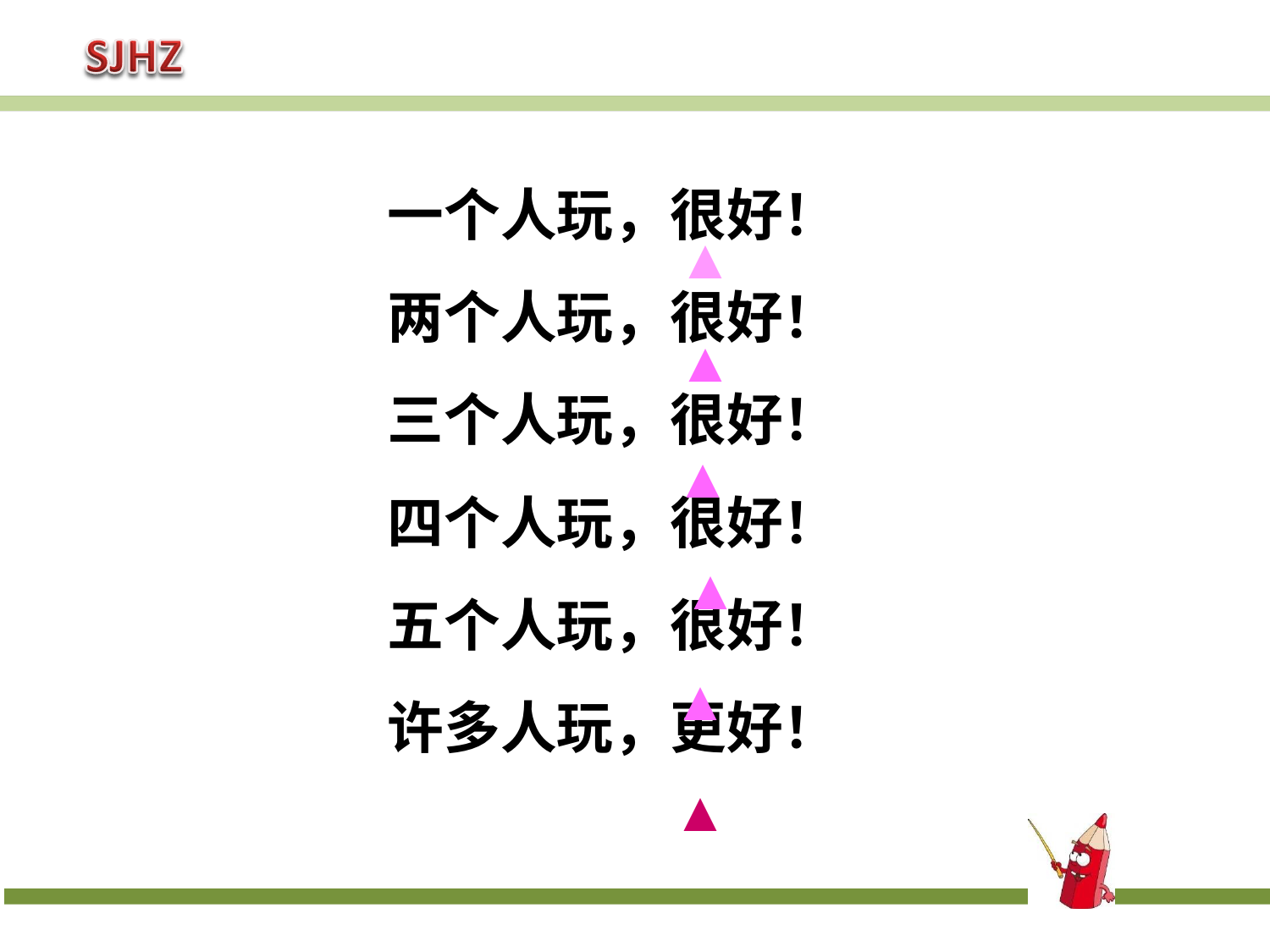

一个人玩，很好！
两个人玩，很好！
三个人玩，很好！
四个人玩，很好！
五个人玩，很好！
许多人玩，更好！

▲
▲
▲
▲
▲
▲